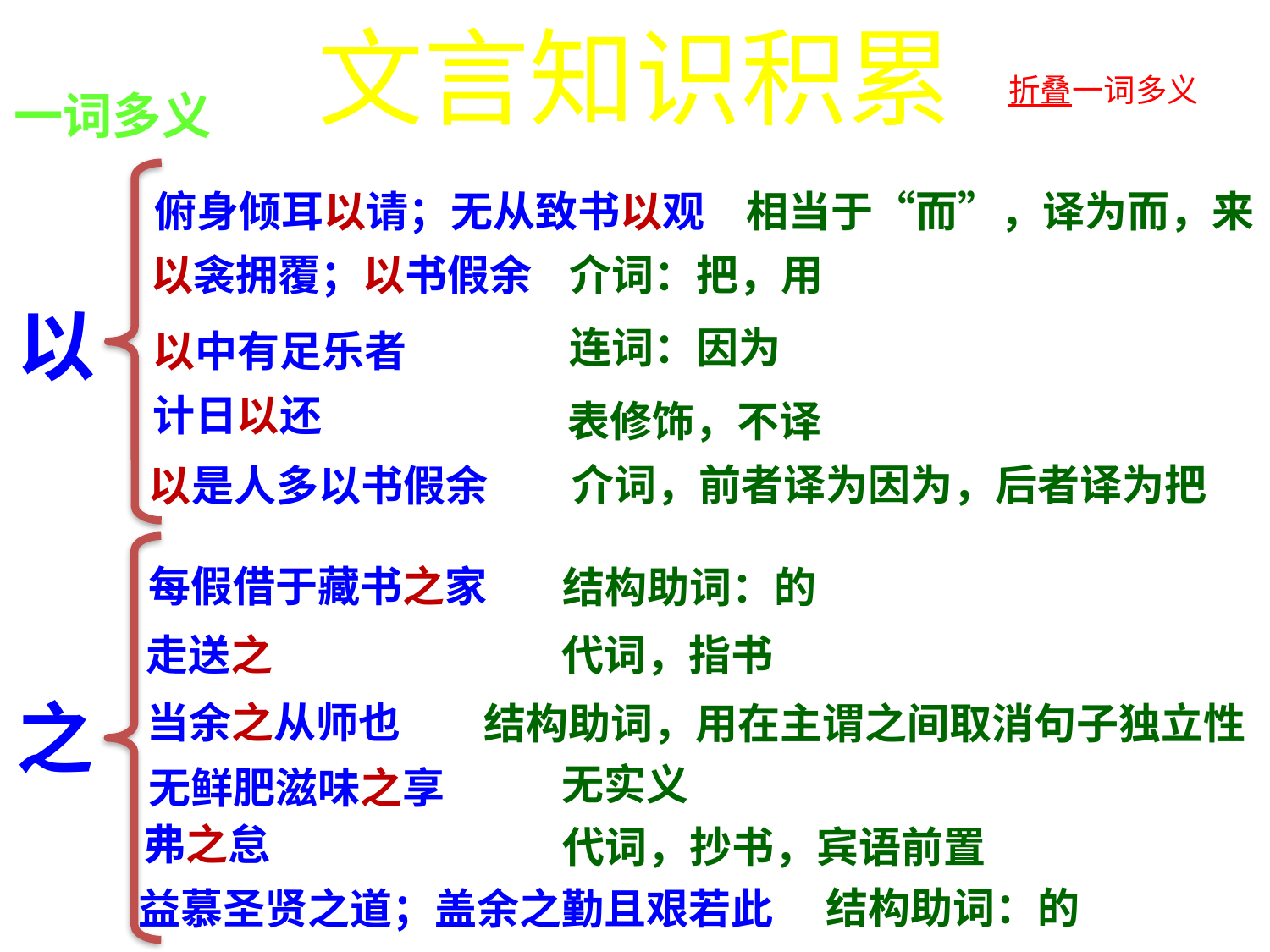

文言知识积累
一词多义
折叠一词多义

俯身倾耳以请；无从致书以观
相当于“而”，译为而，来
以衾拥覆；以书假余
介词：把，用
以
连词：因为
以中有足乐者
计日以还
表修饰，不译
介词，前者译为因为，后者译为把
以是人多以书假余

每假借于藏书之家
结构助词：的
走送之
代词，指书
之
当余之从师也
结构助词，用在主谓之间取消句子独立性
无实义
无鲜肥滋味之享
弗之怠
代词，抄书，宾语前置
结构助词：的
益慕圣贤之道；盖余之勤且艰若此